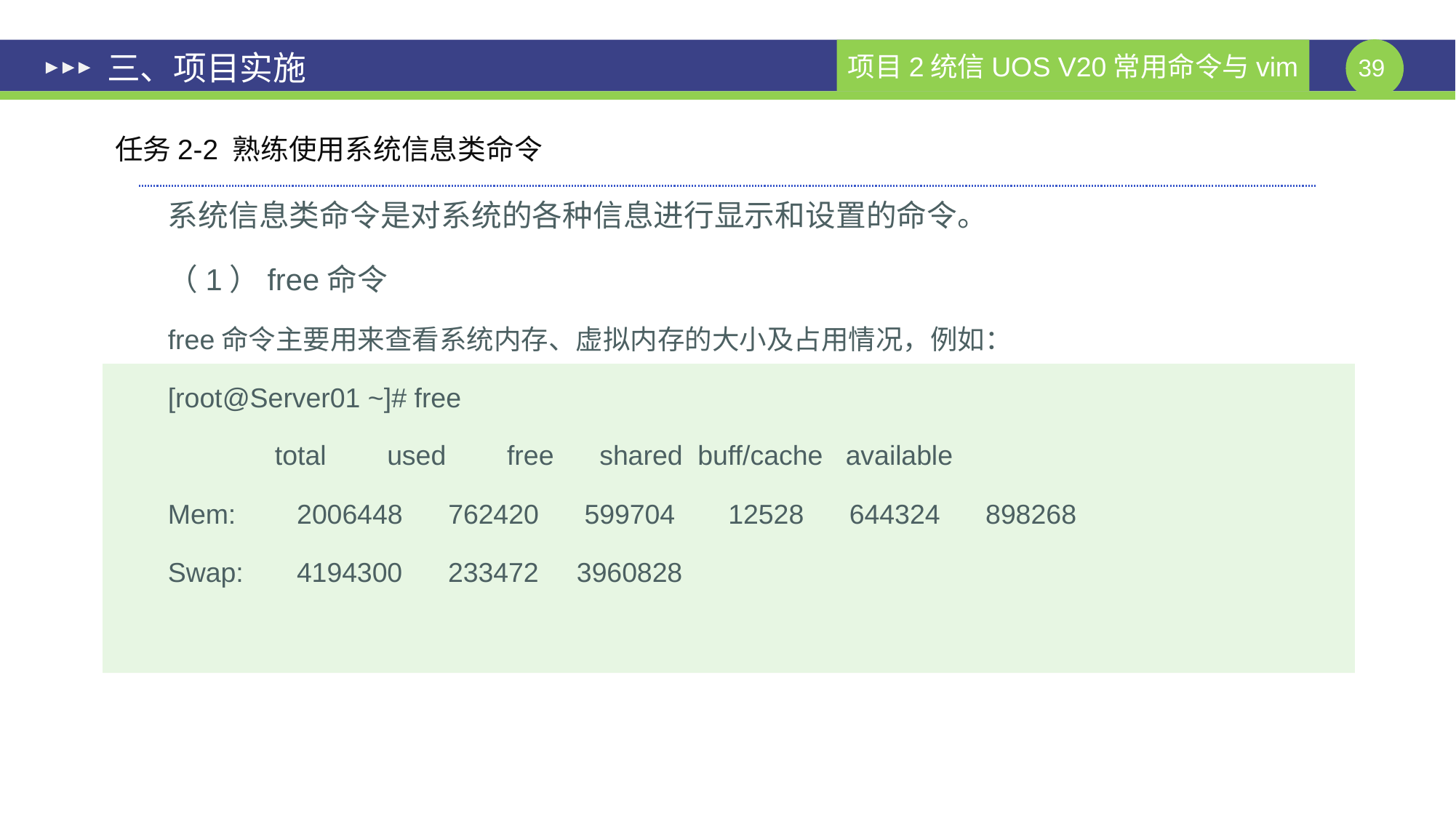

# 三、项目实施
任务2-2 熟练使用系统信息类命令
系统信息类命令是对系统的各种信息进行显示和设置的命令。
（1）free命令
free命令主要用来查看系统内存、虚拟内存的大小及占用情况，例如：
[root@Server01 ~]# free
              total        used        free      shared  buff/cache   available
Mem:        2006448      762420      599704       12528      644324      898268
Swap:       4194300      233472     3960828